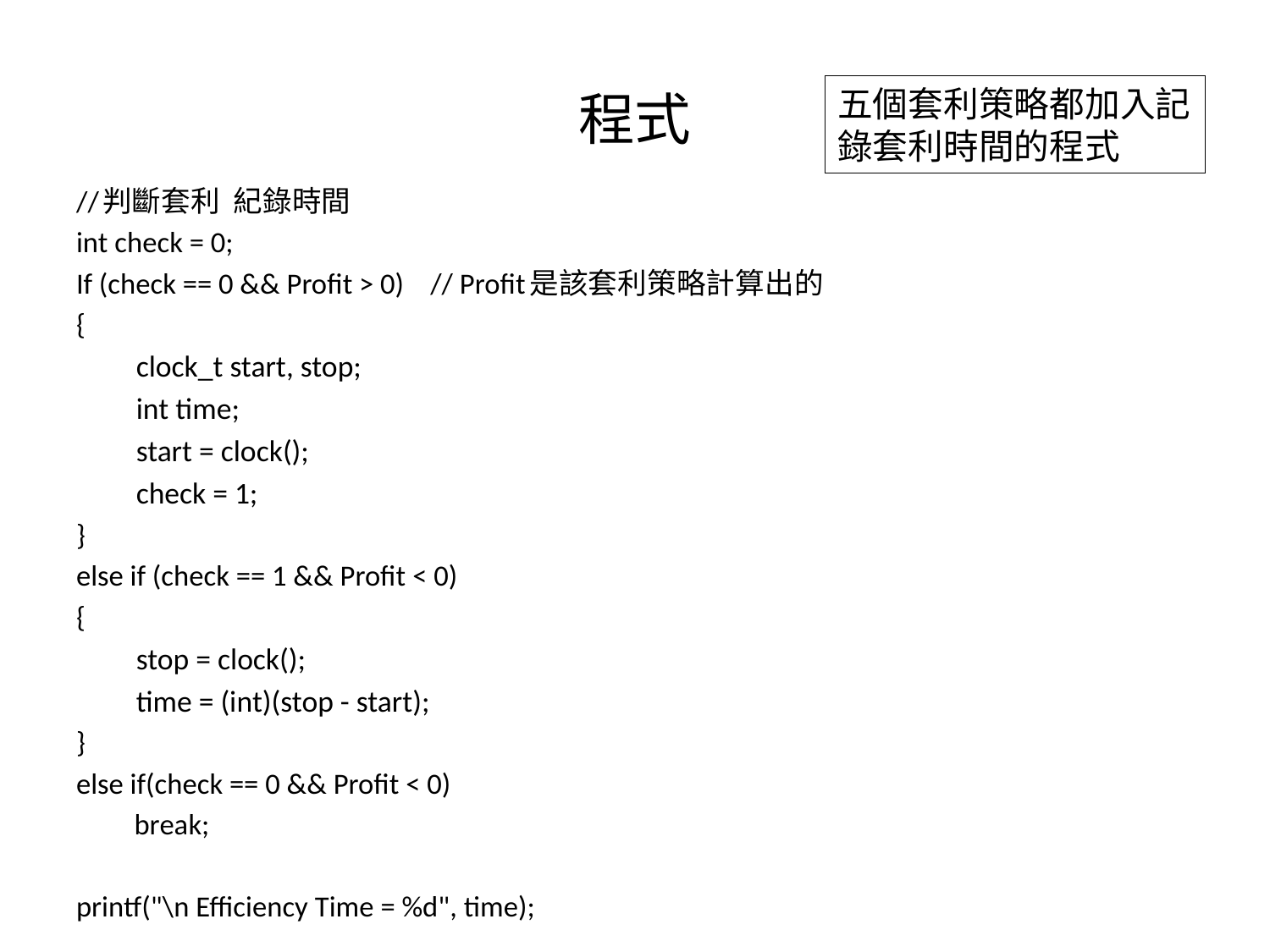

# 程式
五個套利策略都加入記錄套利時間的程式
//判斷套利  紀錄時間
int check = 0;
If (check == 0 && Profit > 0)    // Profit是該套利策略計算出的
{
clock_t start, stop;
int time;
start = clock();
check = 1;
}
else if (check == 1 && Profit < 0)
{
stop = clock();
time = (int)(stop - start);
}
else if(check == 0 && Profit < 0)
	  break;

printf("\n Efficiency Time = %d", time);